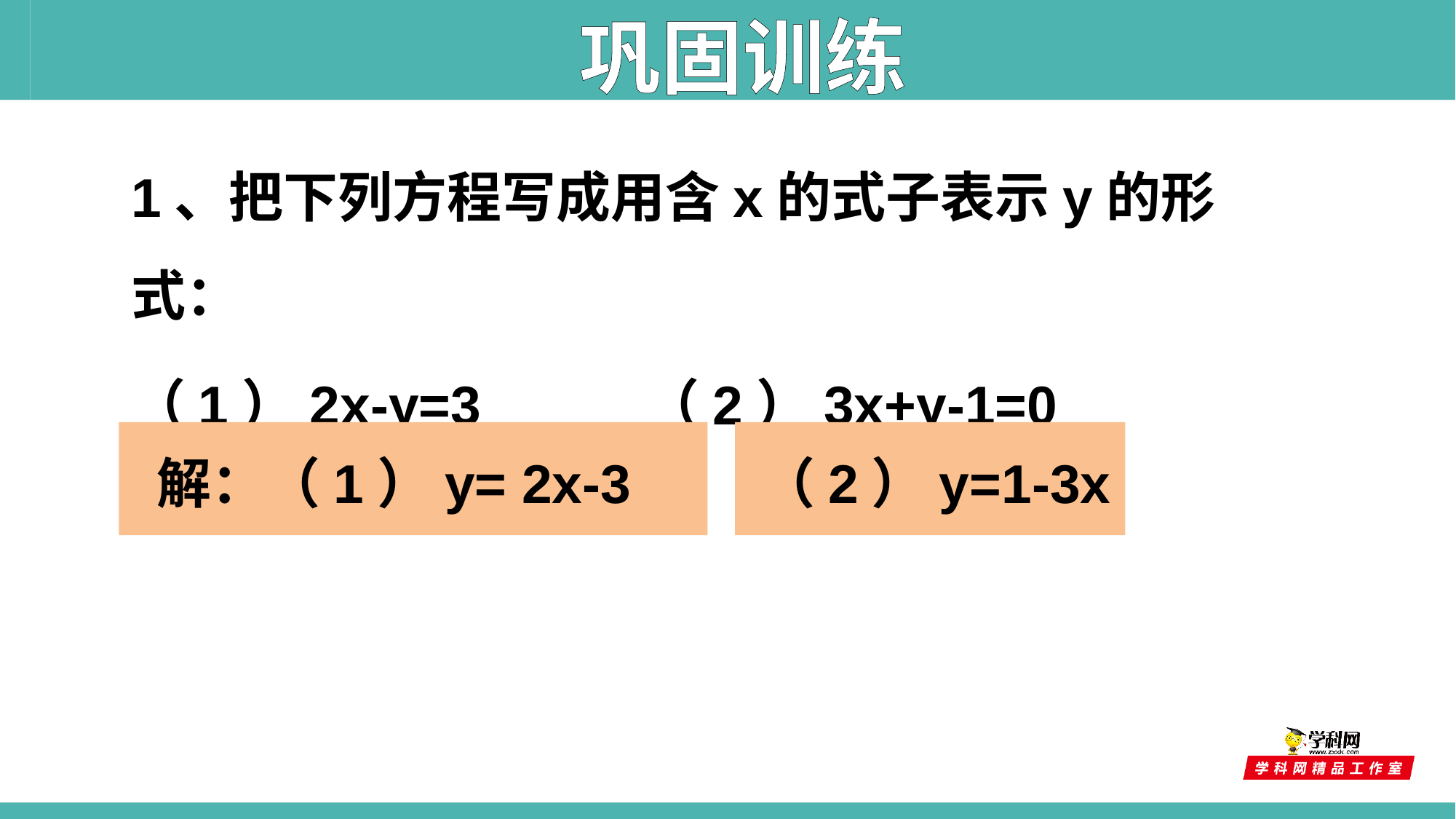

巩固训练
1、把下列方程写成用含x的式子表示y的形式：
（1）2x-y=3          （2）3x+y-1=0

  解：（1）y= 2x-3

 （2）y=1-3x